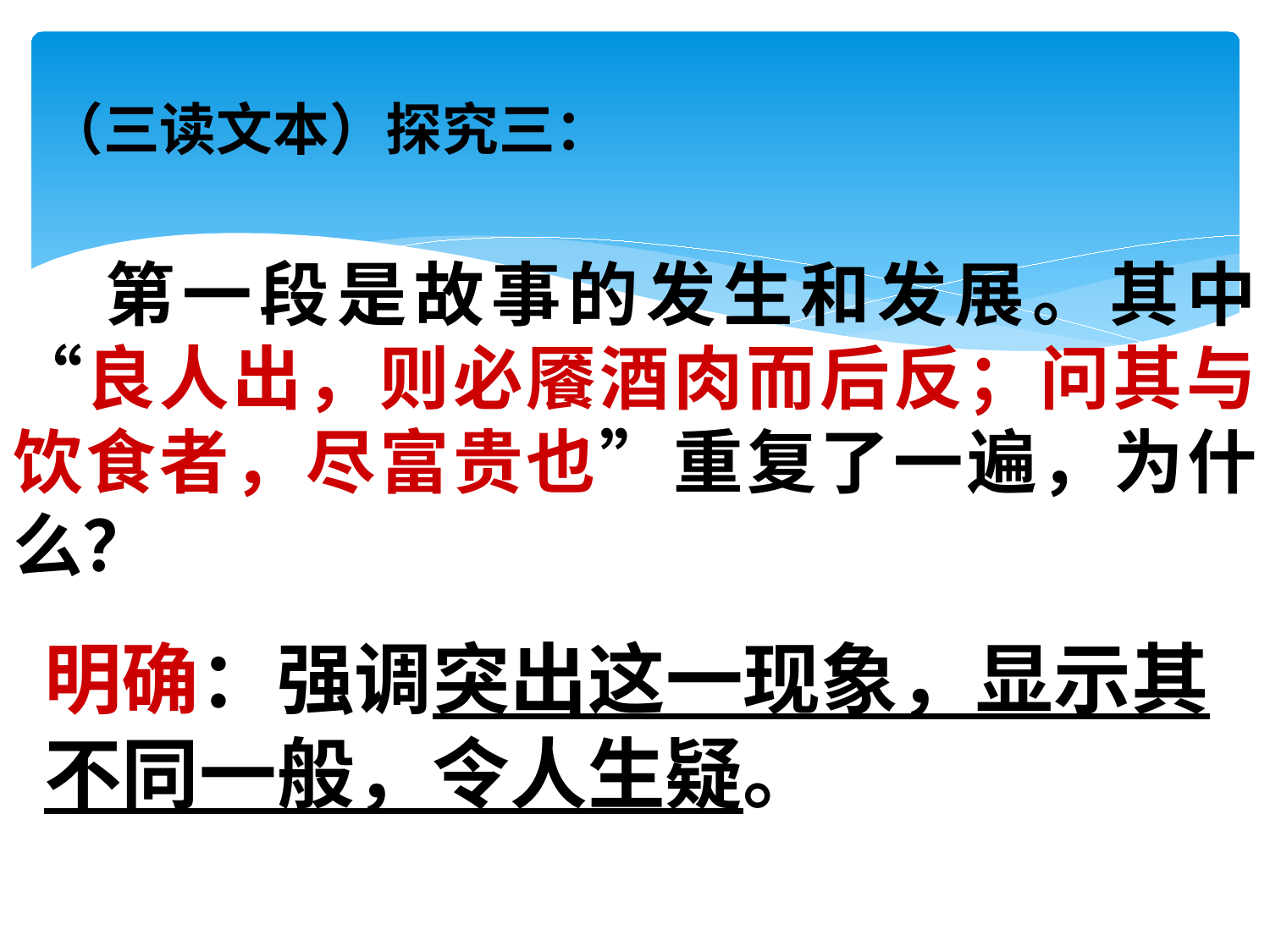

（三读文本）探究三：
# 第一段是故事的发生和发展。其中“良人出，则必餍酒肉而后反；问其与饮食者，尽富贵也”重复了一遍，为什么？
明确：强调突出这一现象，显示其不同一般，令人生疑。